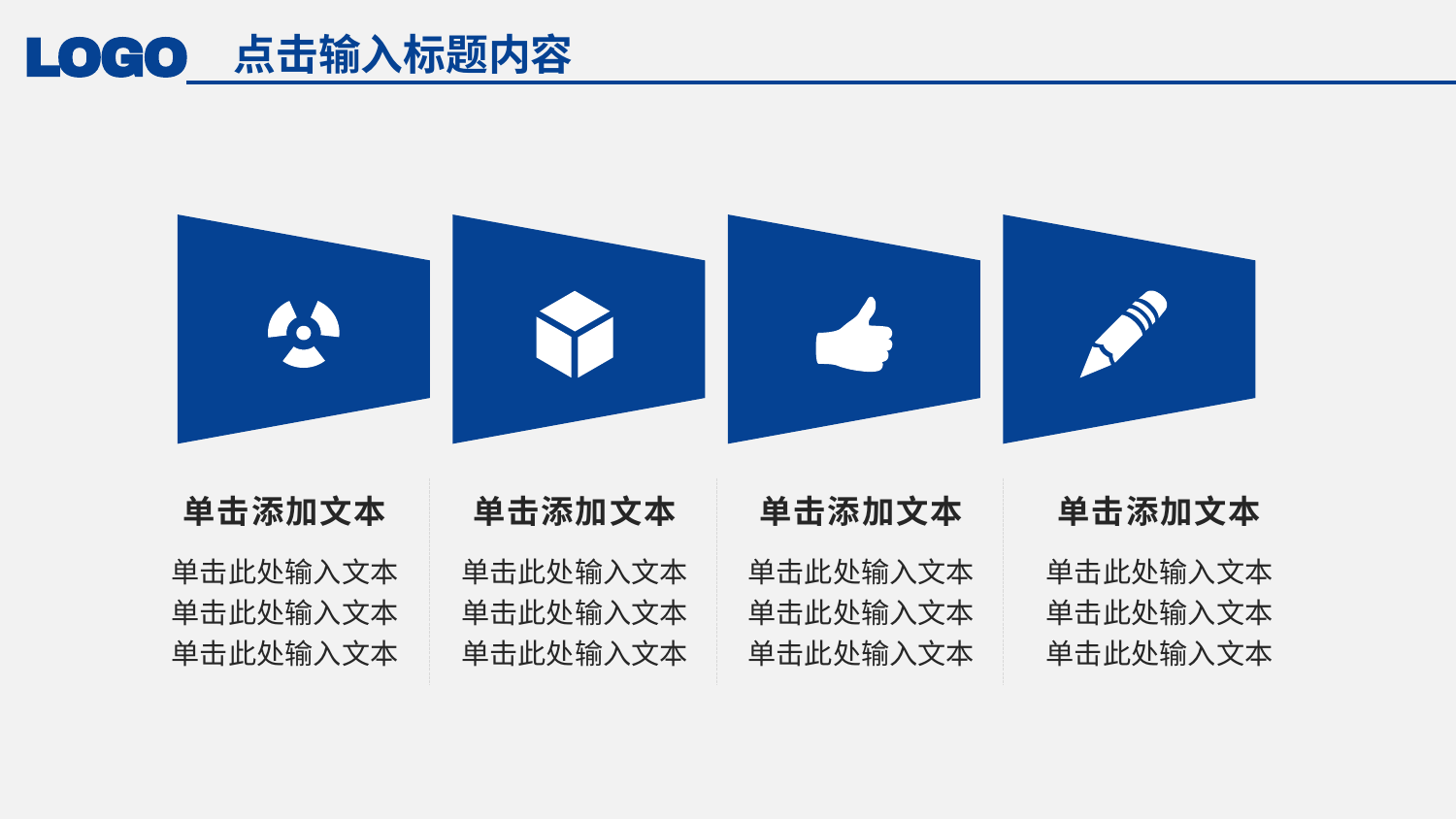

LOGO
点击输入标题内容

单击添加文本
单击此处输入文本
单击此处输入文本
单击此处输入文本
单击添加文本
单击此处输入文本
单击此处输入文本
单击此处输入文本
单击添加文本
单击此处输入文本
单击此处输入文本
单击此处输入文本
单击添加文本
单击此处输入文本
单击此处输入文本
单击此处输入文本